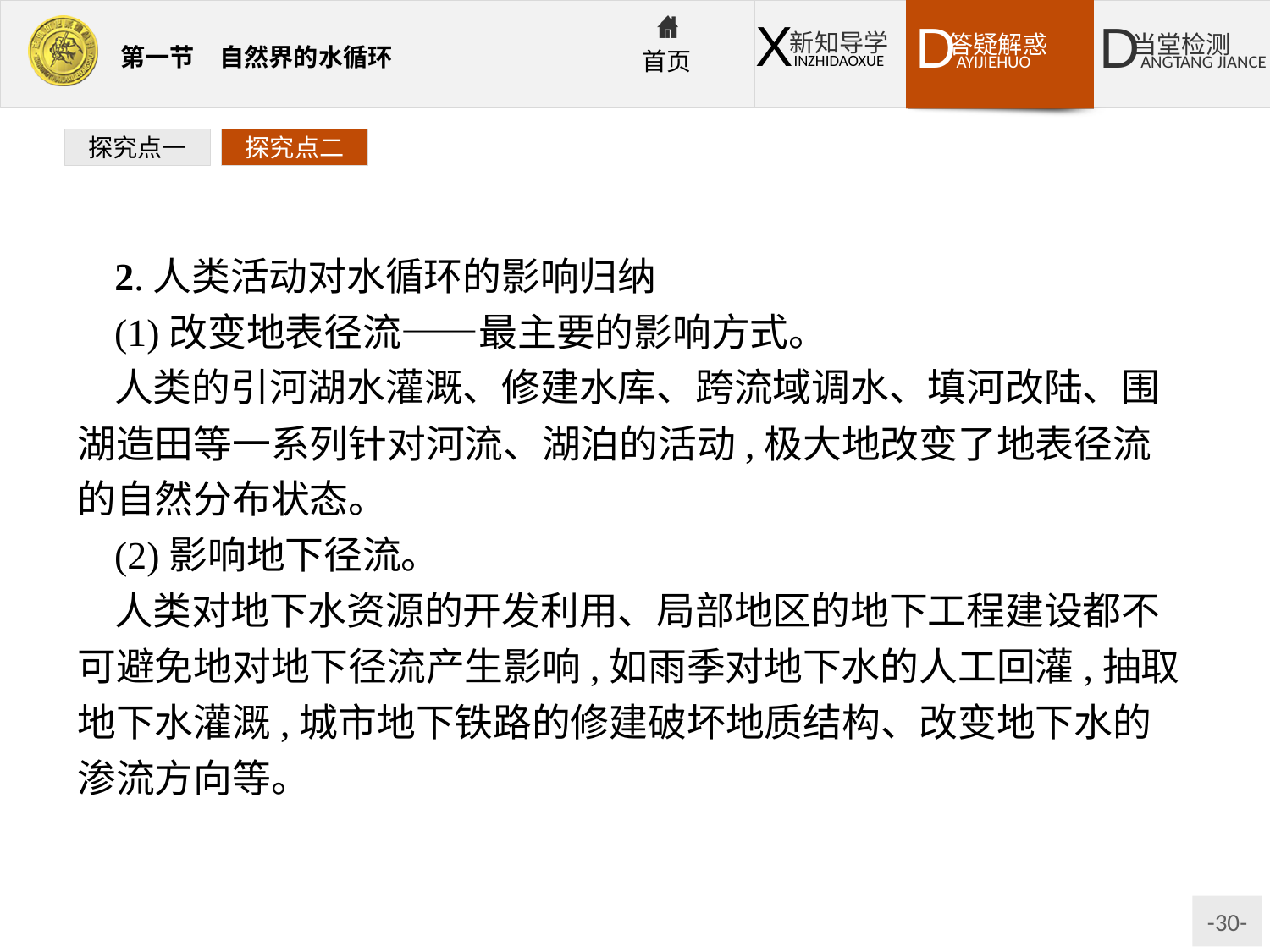

探究点一
探究点二
2.人类活动对水循环的影响归纳
(1)改变地表径流——最主要的影响方式。
人类的引河湖水灌溉、修建水库、跨流域调水、填河改陆、围湖造田等一系列针对河流、湖泊的活动,极大地改变了地表径流的自然分布状态。
(2)影响地下径流。
人类对地下水资源的开发利用、局部地区的地下工程建设都不可避免地对地下径流产生影响,如雨季对地下水的人工回灌,抽取地下水灌溉,城市地下铁路的修建破坏地质结构、改变地下水的渗流方向等。